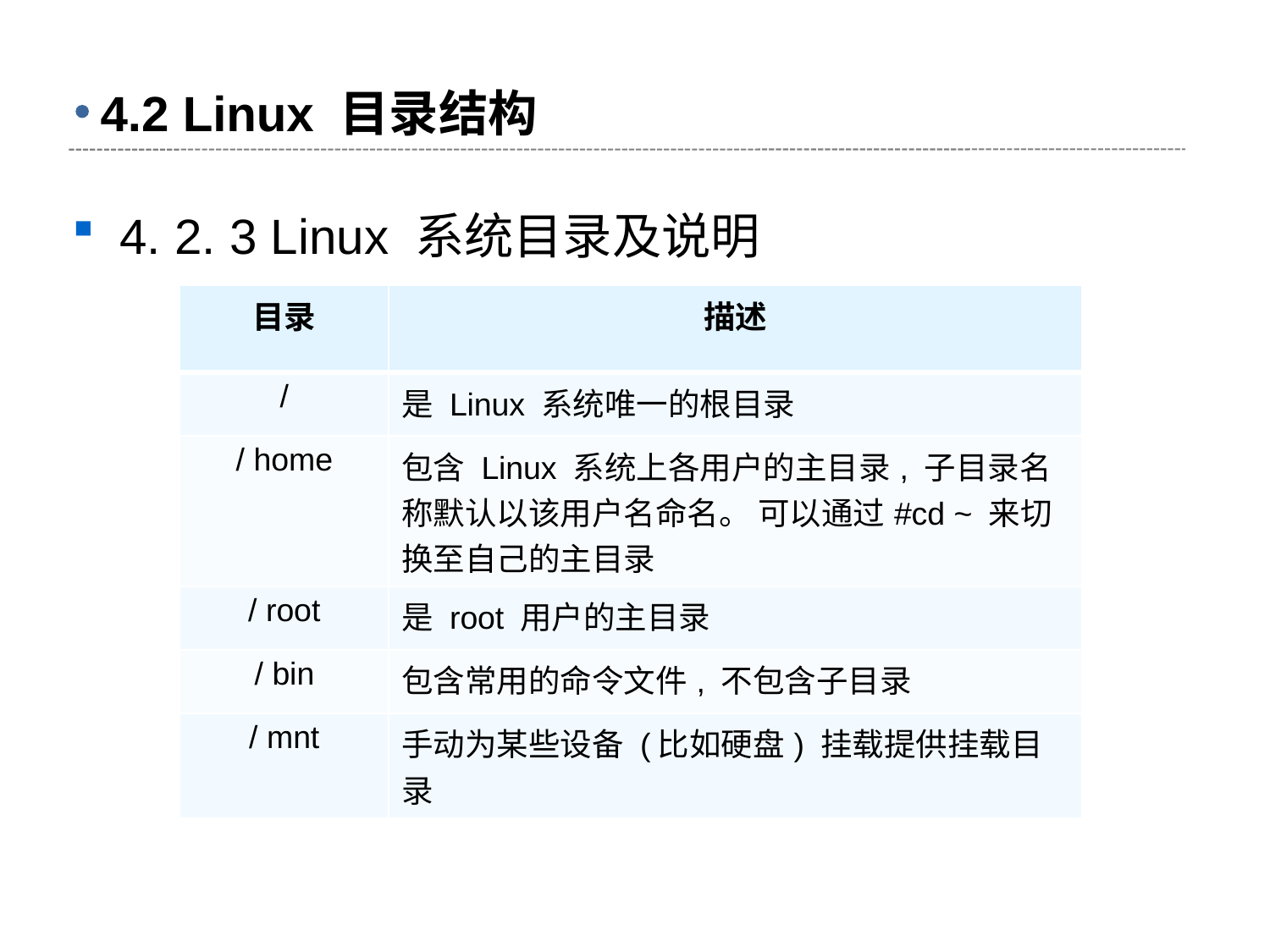

# 4.2 Linux 目录结构
4. 2. 3 Linux 系统目录及说明

| 目录 | 描述 |
| --- | --- |
| / | 是 Linux 系统唯一的根目录 |
| / home | 包含 Linux 系统上各用户的主目录, 子目录名称默认以该用户名命名。 可以通过#cd ~ 来切换至自己的主目录 |
| / root | 是 root 用户的主目录 |
| / bin | 包含常用的命令文件, 不包含子目录 |
| / mnt | 手动为某些设备 (比如硬盘) 挂载提供挂载目录 |